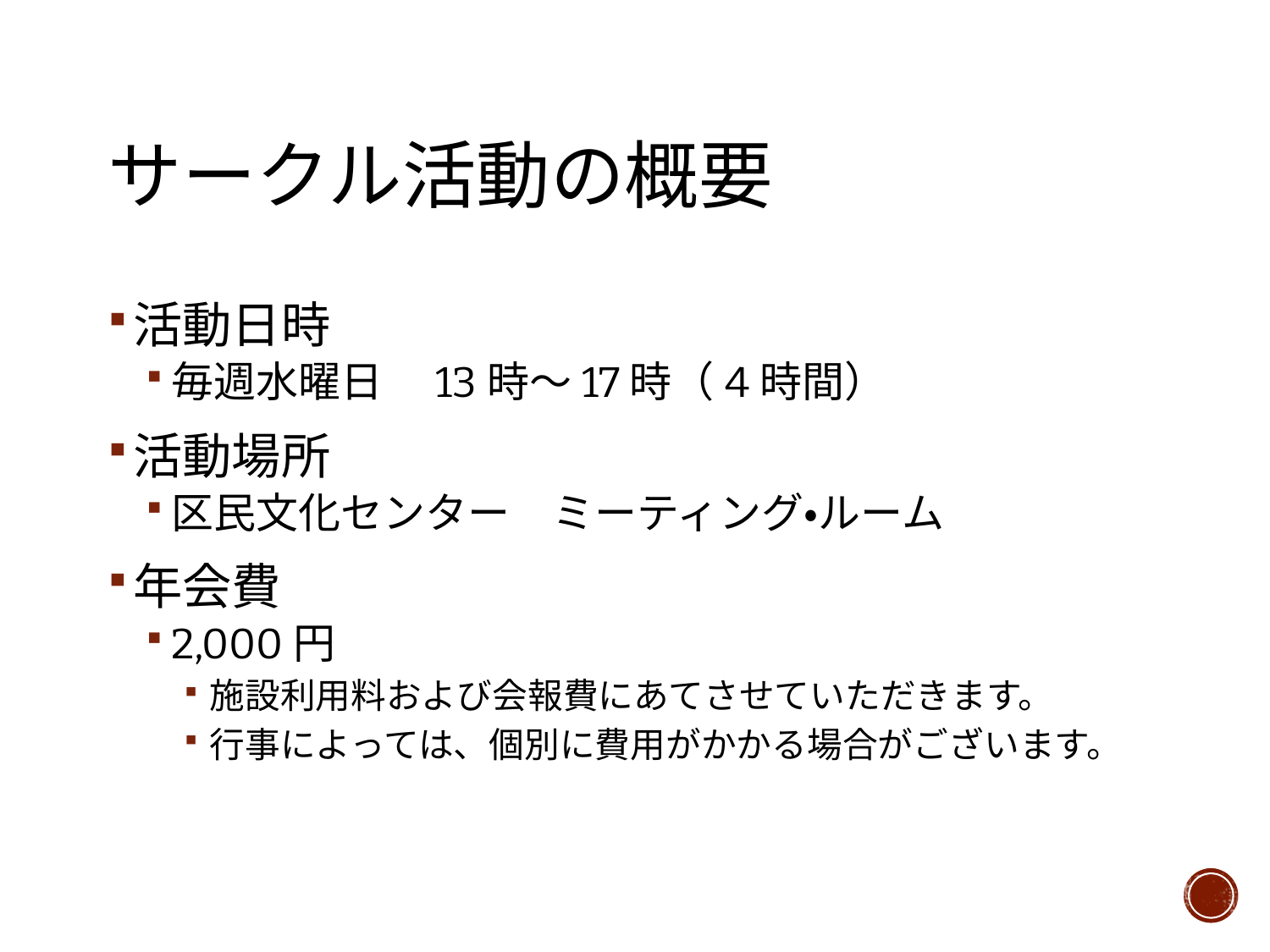

# サークル活動の概要
活動日時
毎週水曜日　13時～17時（4時間）
活動場所
区民文化センター　ミーティング・ルーム
年会費
2,000円
施設利用料および会報費にあてさせていただきます。
行事によっては、個別に費用がかかる場合がございます。